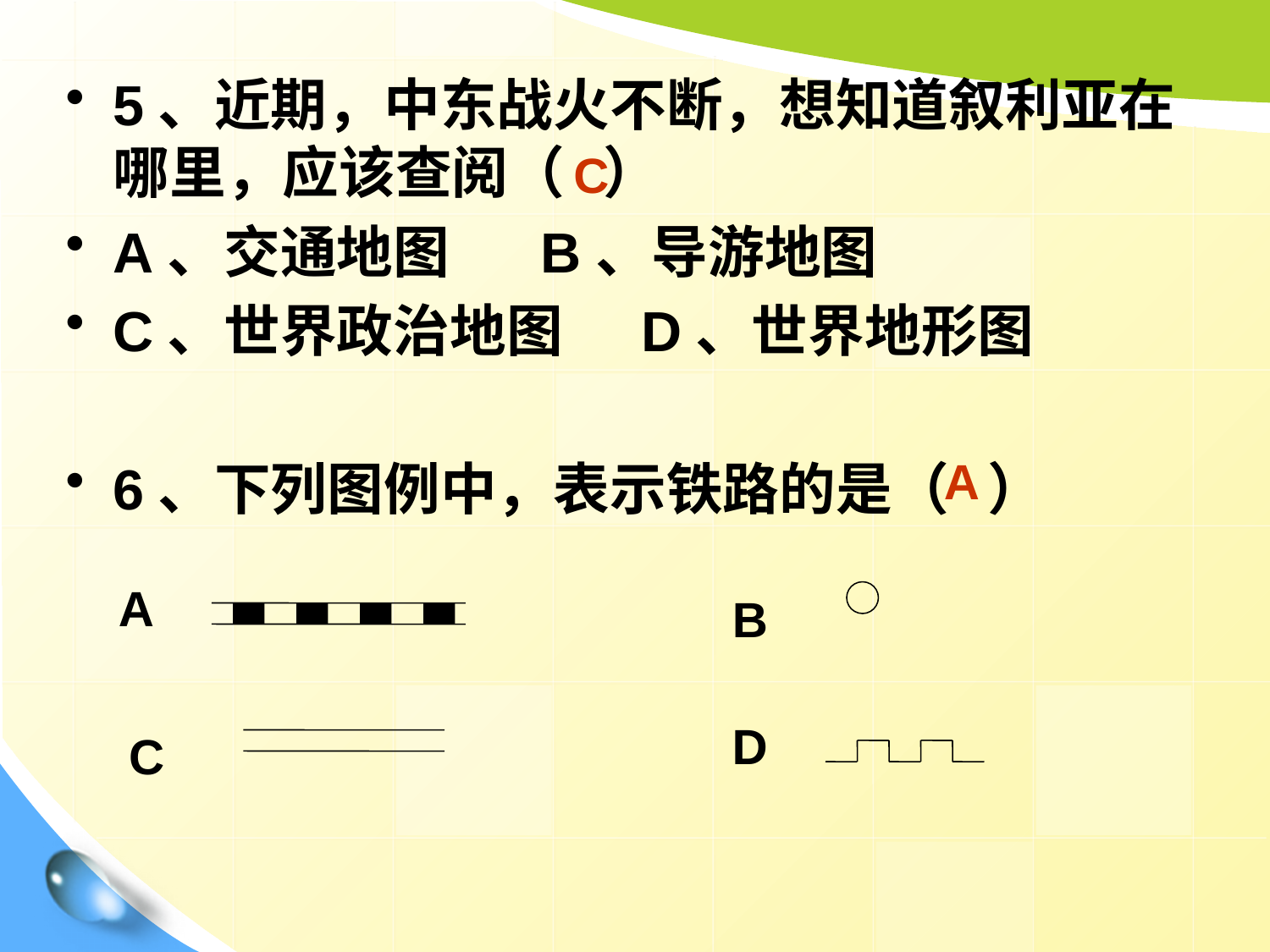

5、近期，中东战火不断，想知道叙利亚在哪里，应该查阅（   ）
A、交通地图      B、导游地图
C、世界政治地图     D、世界地形图

6、下列图例中，表示铁路的是（   ）
C
A
A

B

D

C